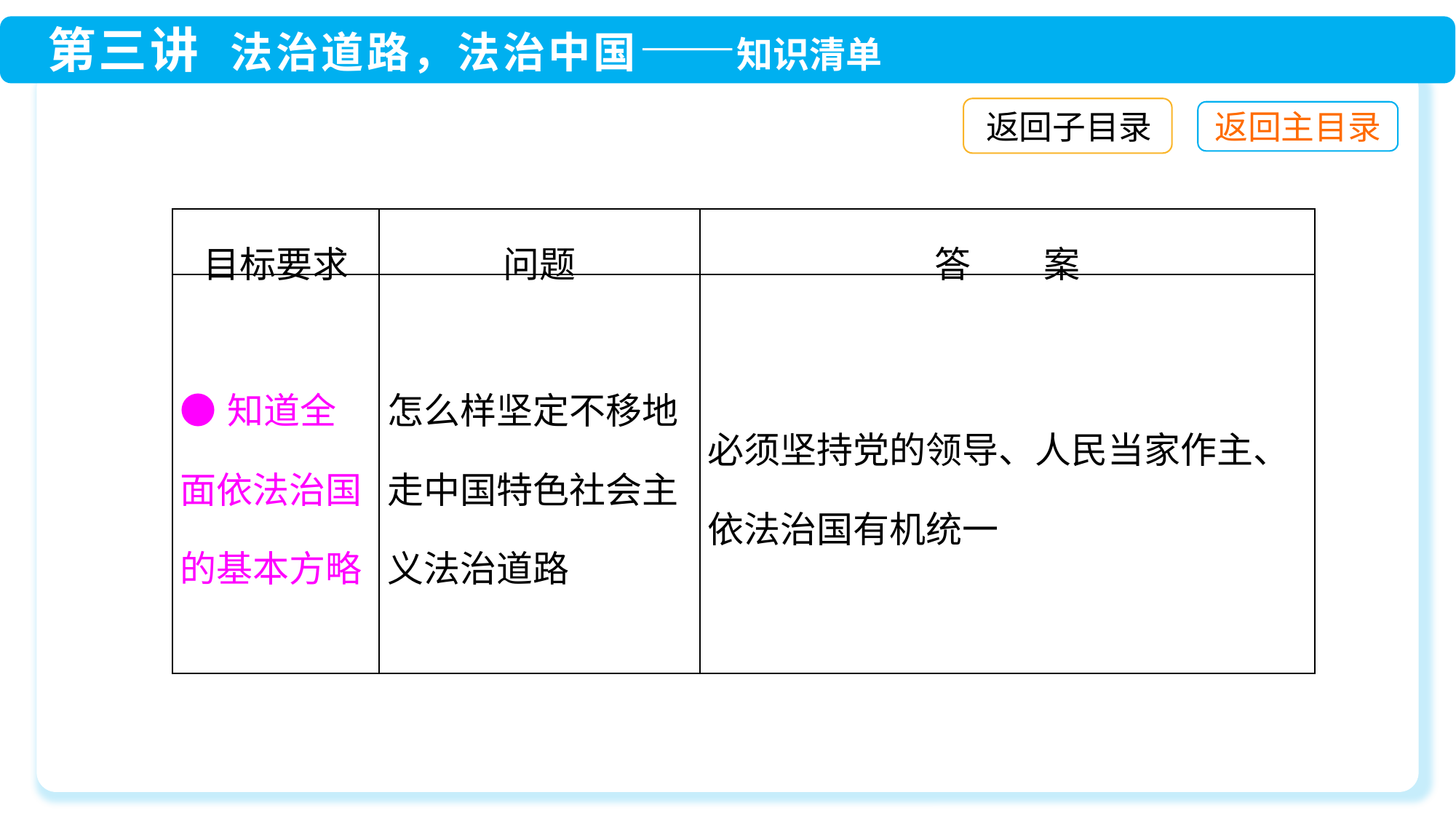

返回子目录
| 目标要求 | 问题 | 答　　案 |
| --- | --- | --- |
| ●知道全面依法治国的基本方略 | 怎么样坚定不移地走中国特色社会主义法治道路 | 必须坚持党的领导、人民当家作主、依法治国有机统一 |